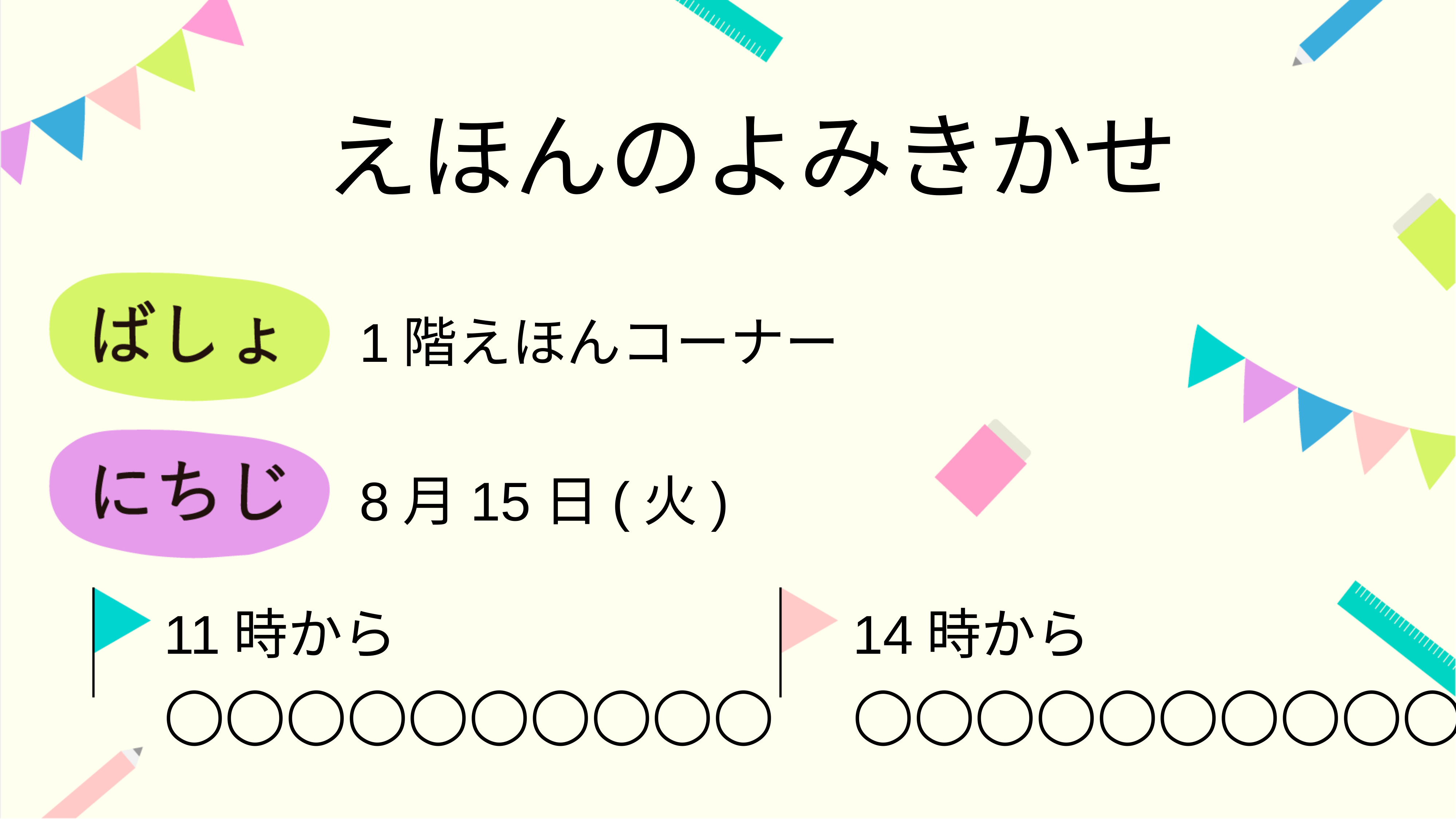

えほんのよみきかせ
1階えほんコーナー
8月15日(火)
11時から
◯◯◯◯◯◯◯◯◯◯
14時から
◯◯◯◯◯◯◯◯◯◯